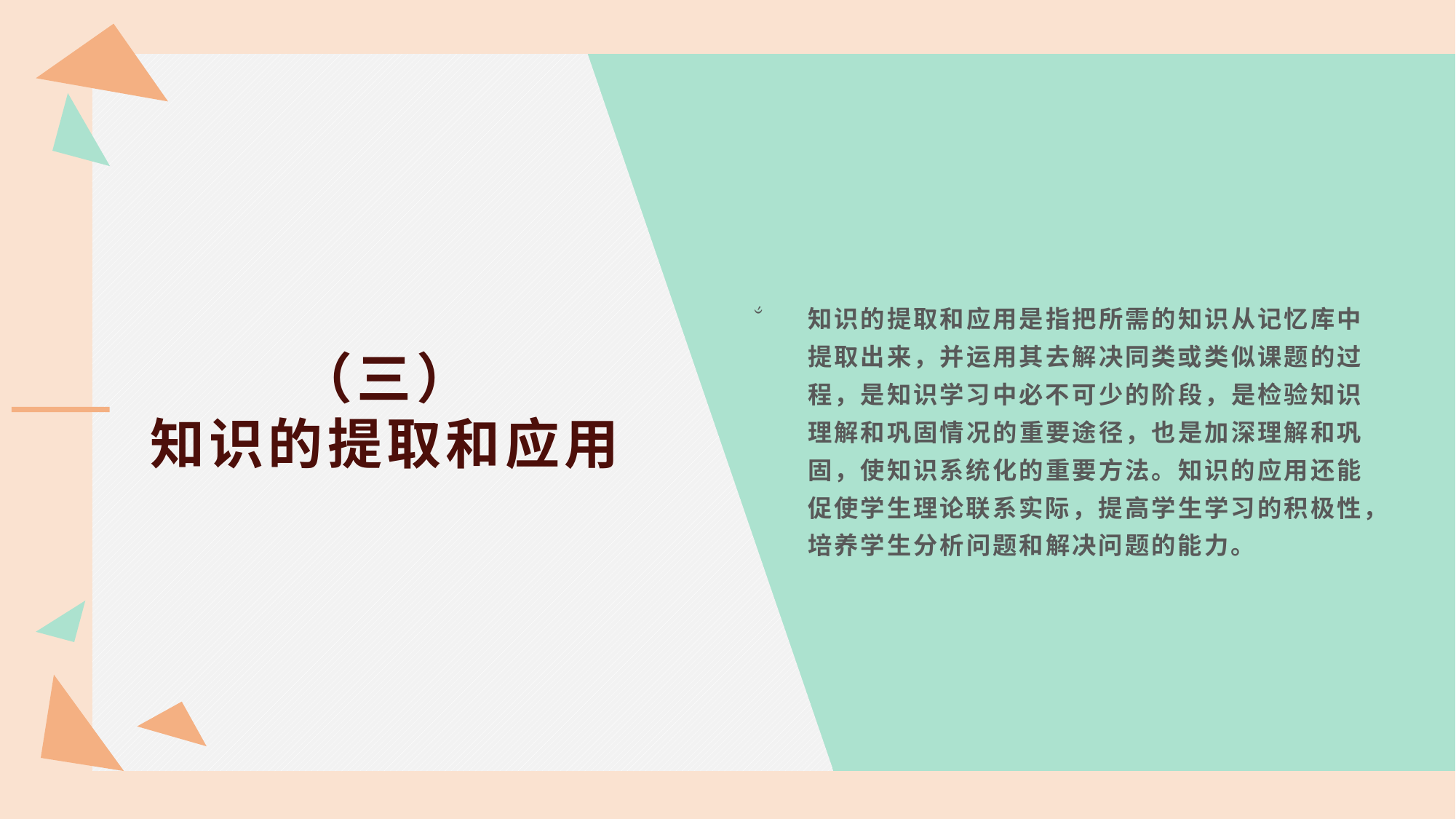

知识的提取和应用是指把所需的知识从记忆库中提取出来，并运用其去解决同类或类似课题的过程，是知识学习中必不可少的阶段，是检验知识理解和巩固情况的重要途径，也是加深理解和巩固，使知识系统化的重要方法。知识的应用还能促使学生理论联系实际，提高学生学习的积极性，培养学生分析问题和解决问题的能力。
（三）
知识的提取和应用